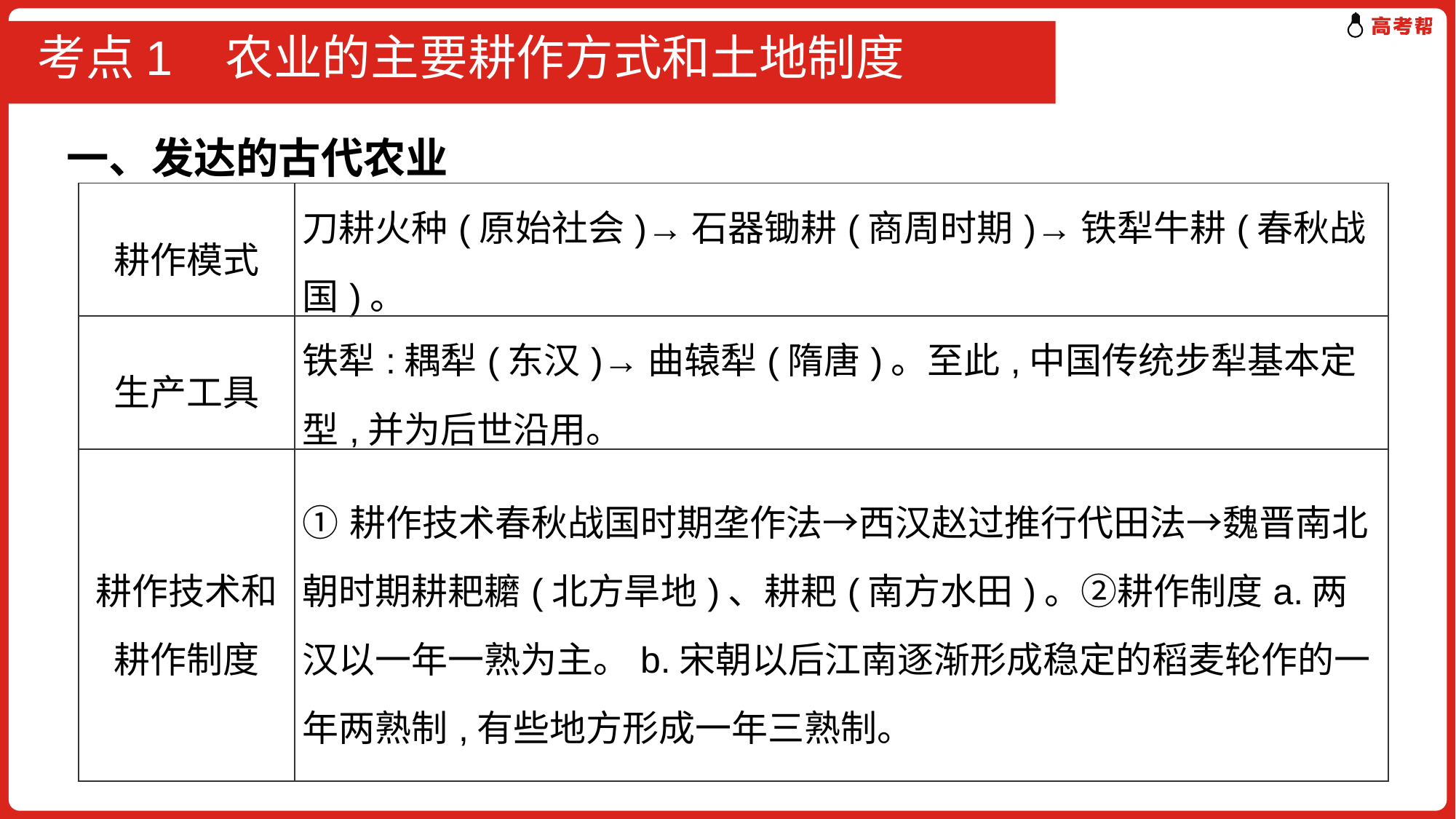

# 考点1   农业的主要耕作方式和土地制度
一、发达的古代农业
| 耕作模式 | 刀耕火种(原始社会)→石器锄耕(商周时期)→铁犁牛耕(春秋战国)。 |
| --- | --- |
| 生产工具 | 铁犁:耦犁(东汉)→曲辕犁(隋唐)。至此,中国传统步犁基本定型,并为后世沿用。 |
| 耕作技术和耕作制度 | ①耕作技术春秋战国时期垄作法→西汉赵过推行代田法→魏晋南北朝时期耕耙耱(北方旱地)、耕耙(南方水田)。②耕作制度a.两汉以一年一熟为主。b.宋朝以后江南逐渐形成稳定的稻麦轮作的一年两熟制,有些地方形成一年三熟制。 |